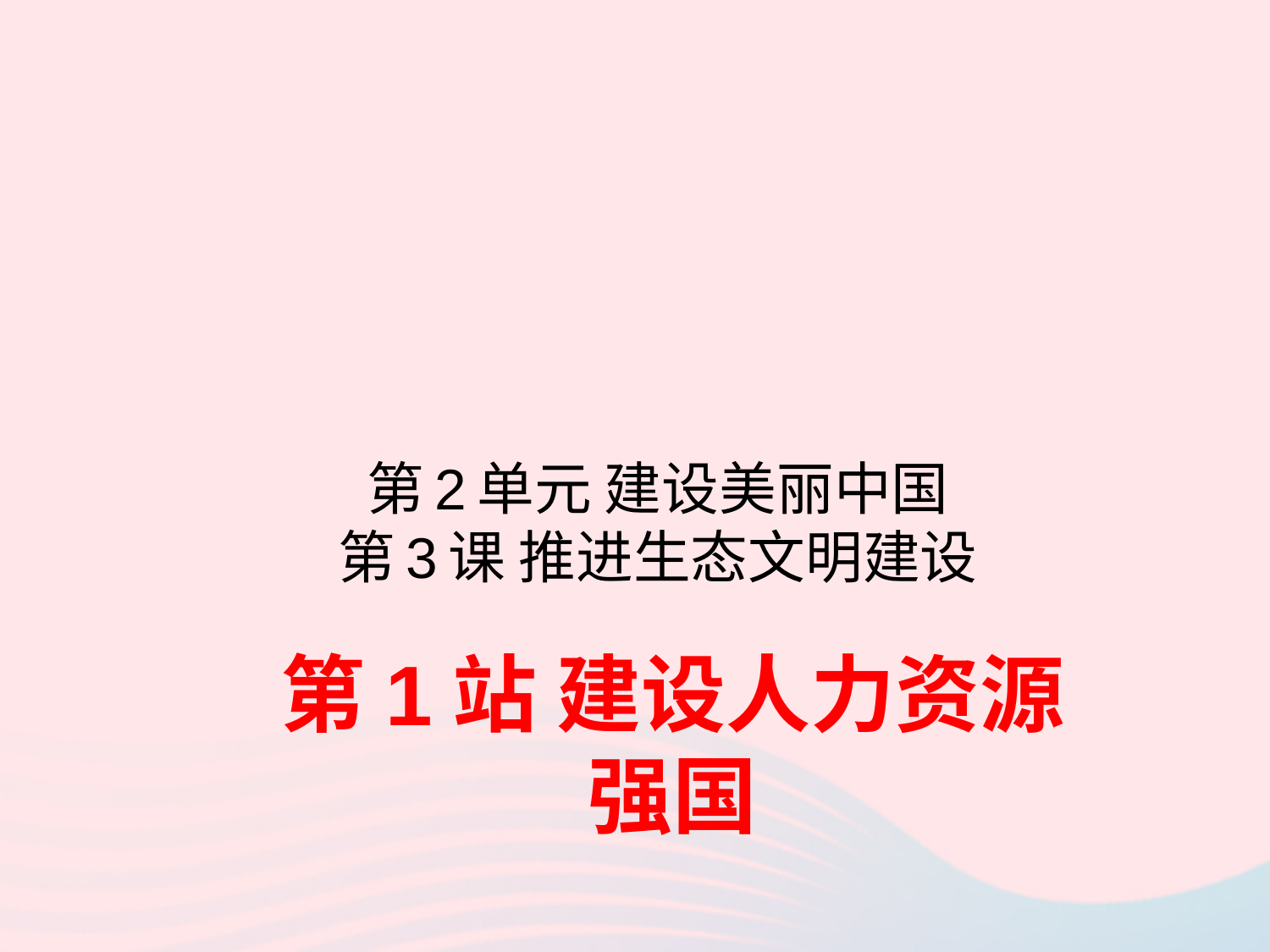

# 第2单元 建设美丽中国 第3课 推进生态文明建设
第1站 建设人力资源强国